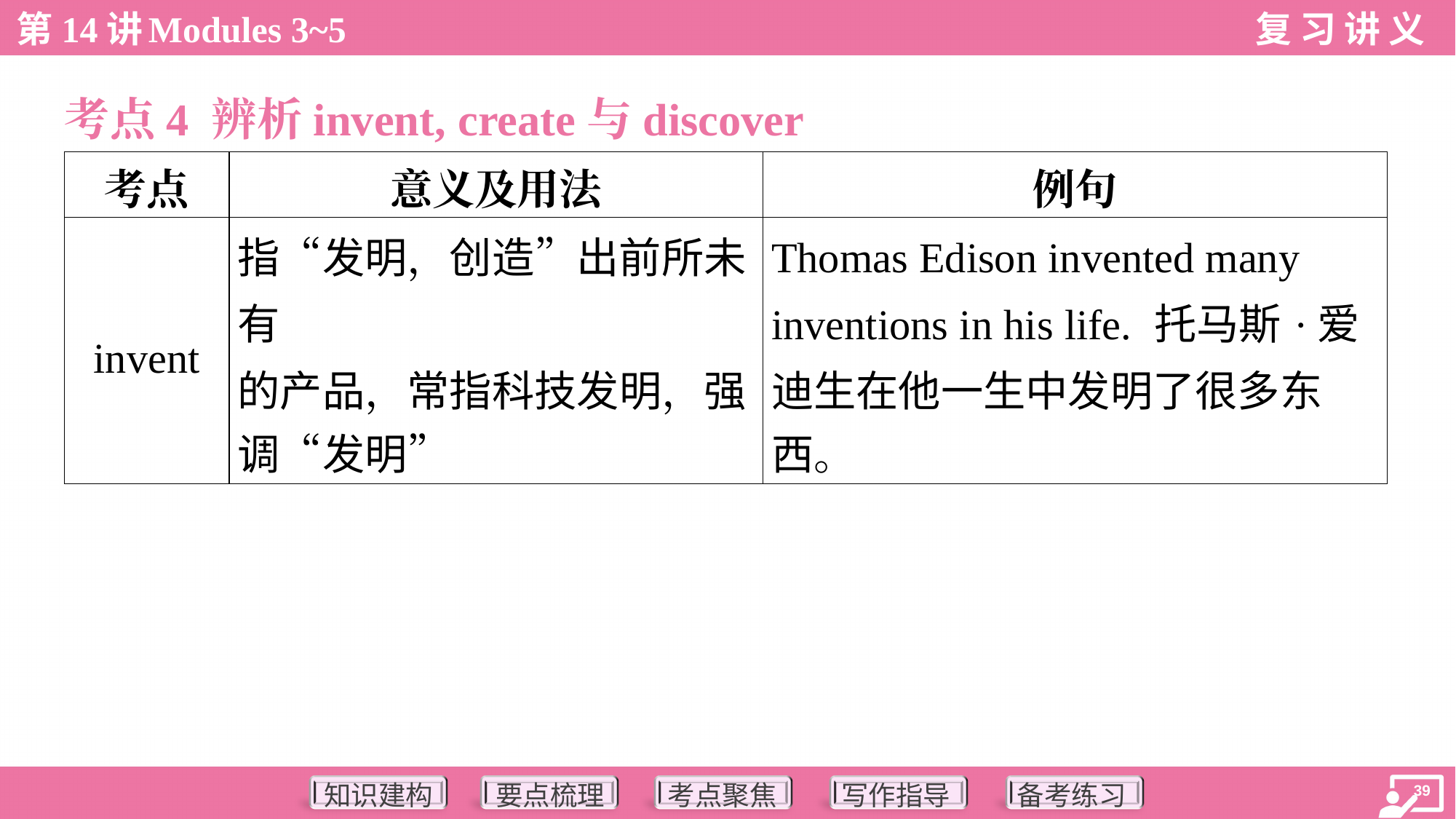

考点4 辨析invent, create与discover
| 考点 | 意义及用法 | 例句 |
| --- | --- | --- |
| invent | 指“发明，创造”出前所未有 的产品，常指科技发明，强 调“发明” | Thomas Edison invented many inventions in his life. 托马斯·爱 迪生在他一生中发明了很多东 西。 |